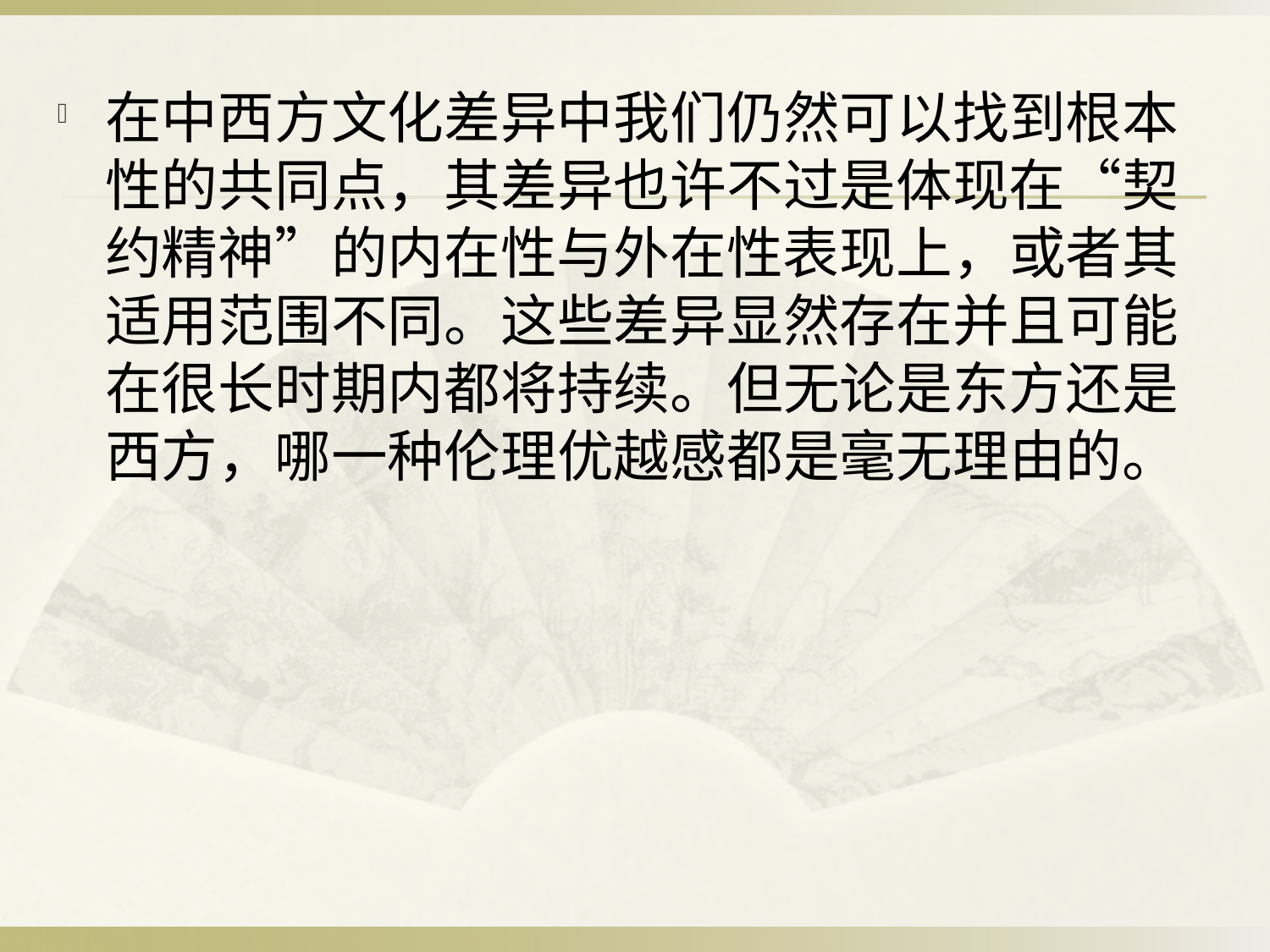

#
在中西方文化差异中我们仍然可以找到根本性的共同点，其差异也许不过是体现在“契约精神”的内在性与外在性表现上，或者其适用范围不同。这些差异显然存在并且可能在很长时期内都将持续。但无论是东方还是西方，哪一种伦理优越感都是毫无理由的。